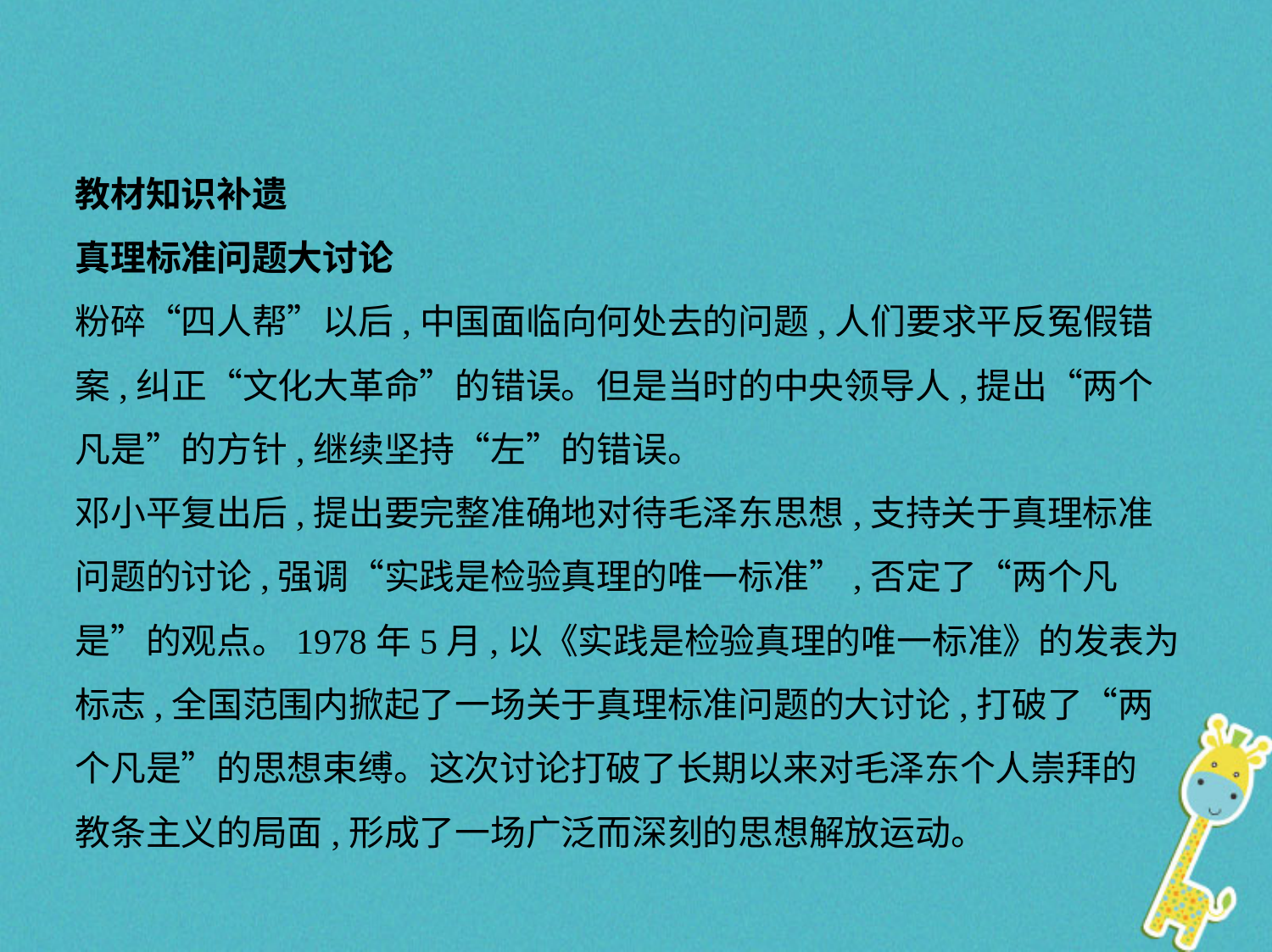

教材知识补遗
真理标准问题大讨论
粉碎“四人帮”以后,中国面临向何处去的问题,人们要求平反冤假错
案,纠正“文化大革命”的错误。但是当时的中央领导人,提出“两个
凡是”的方针,继续坚持“左”的错误。
邓小平复出后,提出要完整准确地对待毛泽东思想,支持关于真理标准
问题的讨论,强调“实践是检验真理的唯一标准”,否定了“两个凡
是”的观点。1978年5月,以《实践是检验真理的唯一标准》的发表为
标志,全国范围内掀起了一场关于真理标准问题的大讨论,打破了“两
个凡是”的思想束缚。这次讨论打破了长期以来对毛泽东个人崇拜的
教条主义的局面,形成了一场广泛而深刻的思想解放运动。